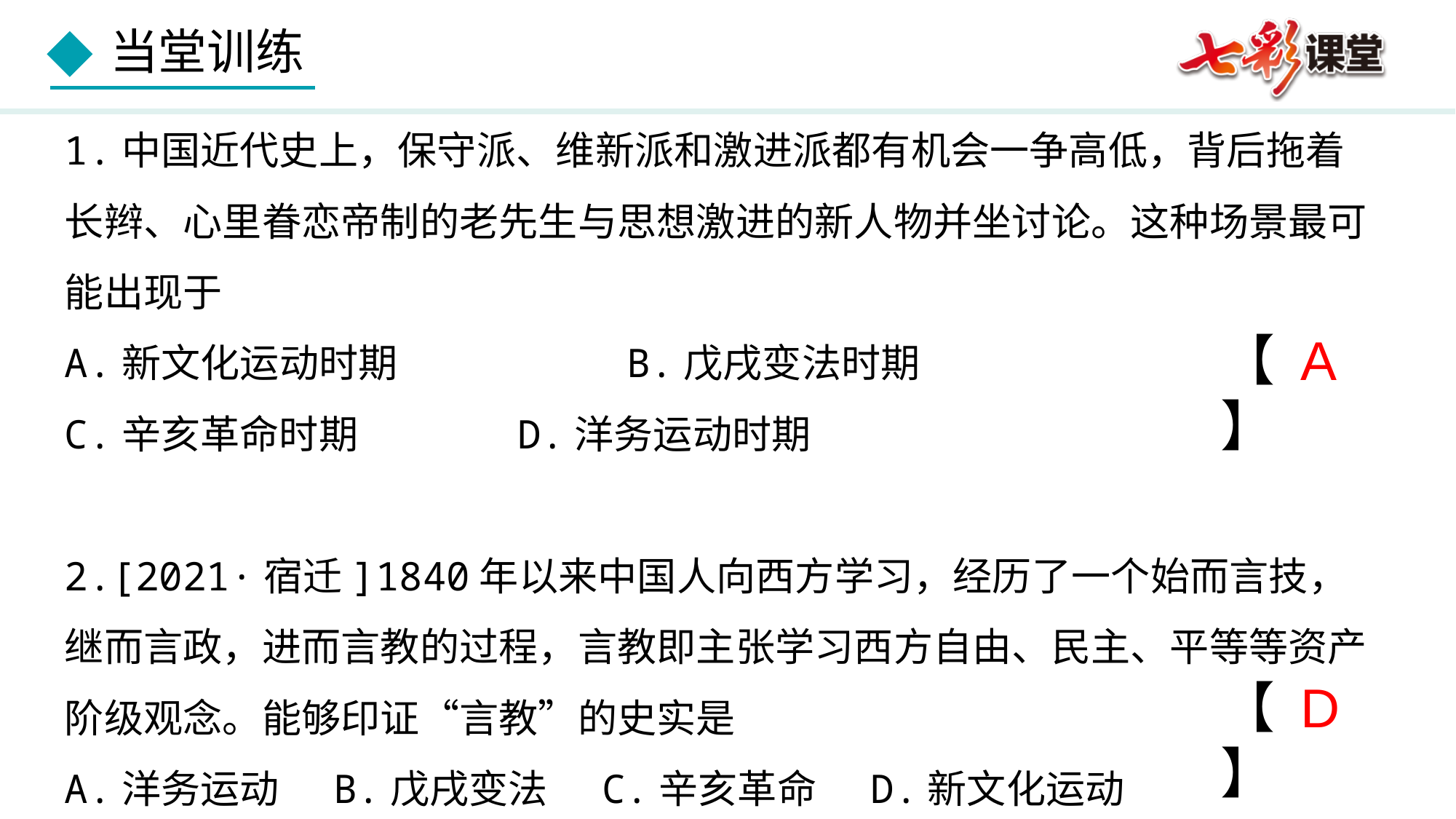

1.中国近代史上，保守派、维新派和激进派都有机会一争高低，背后拖着长辫、心里眷恋帝制的老先生与思想激进的新人物并坐讨论。这种场景最可能出现于
A.新文化运动时期	             B.戊戌变法时期
C.辛亥革命时期	             D.洋务运动时期

2.[2021·宿迁]1840年以来中国人向西方学习，经历了一个始而言技，继而言政，进而言教的过程，言教即主张学习西方自由、民主、平等等资产阶级观念。能够印证“言教”的史实是
A.洋务运动     B.戊戌变法     C.辛亥革命     D.新文化运动
【 A 】
【 D 】